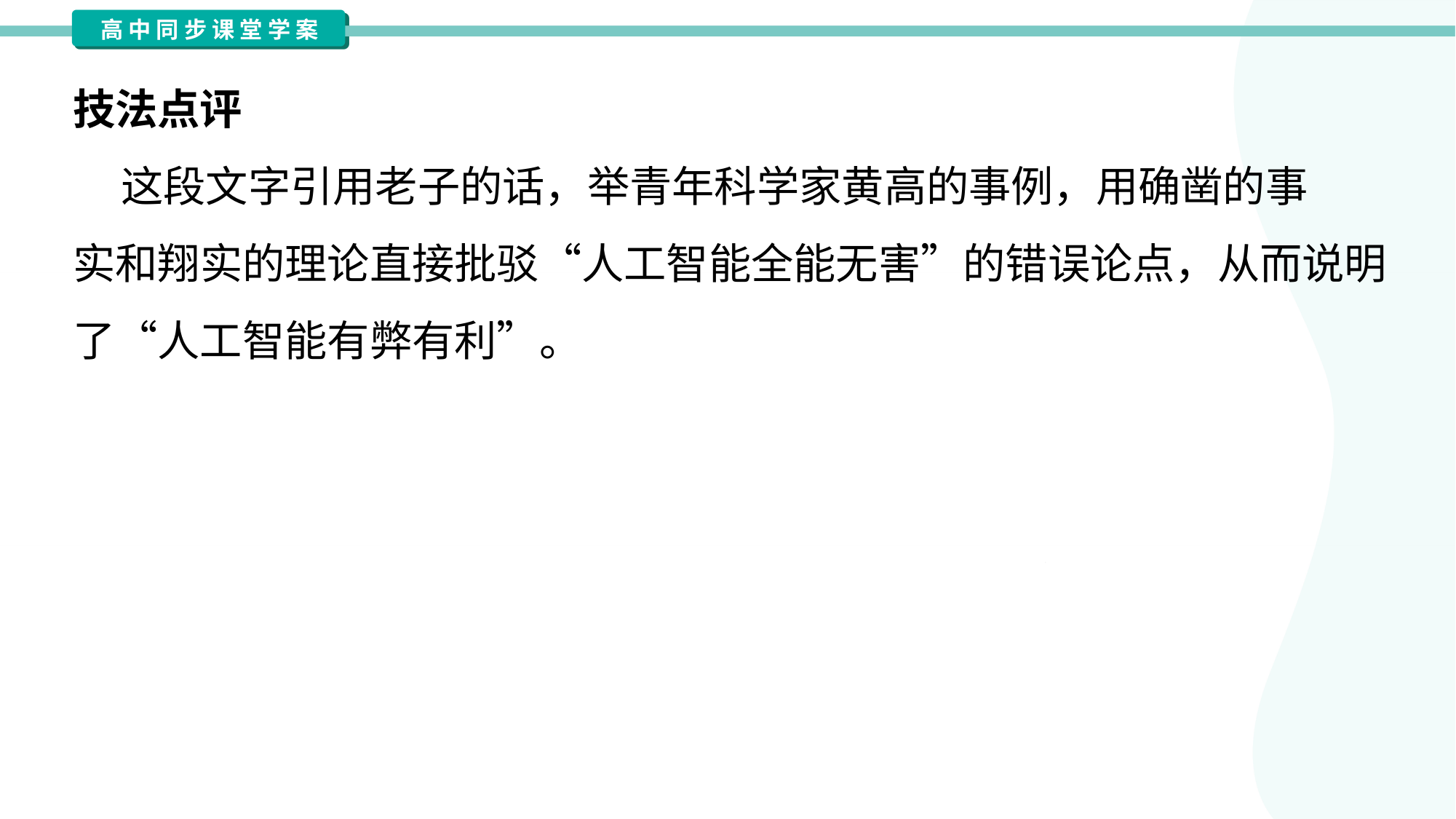

技法点评
    这段文字引用老子的话，举青年科学家黄高的事例，用确凿的事
实和翔实的理论直接批驳“人工智能全能无害”的错误论点，从而说明
了“人工智能有弊有利”。